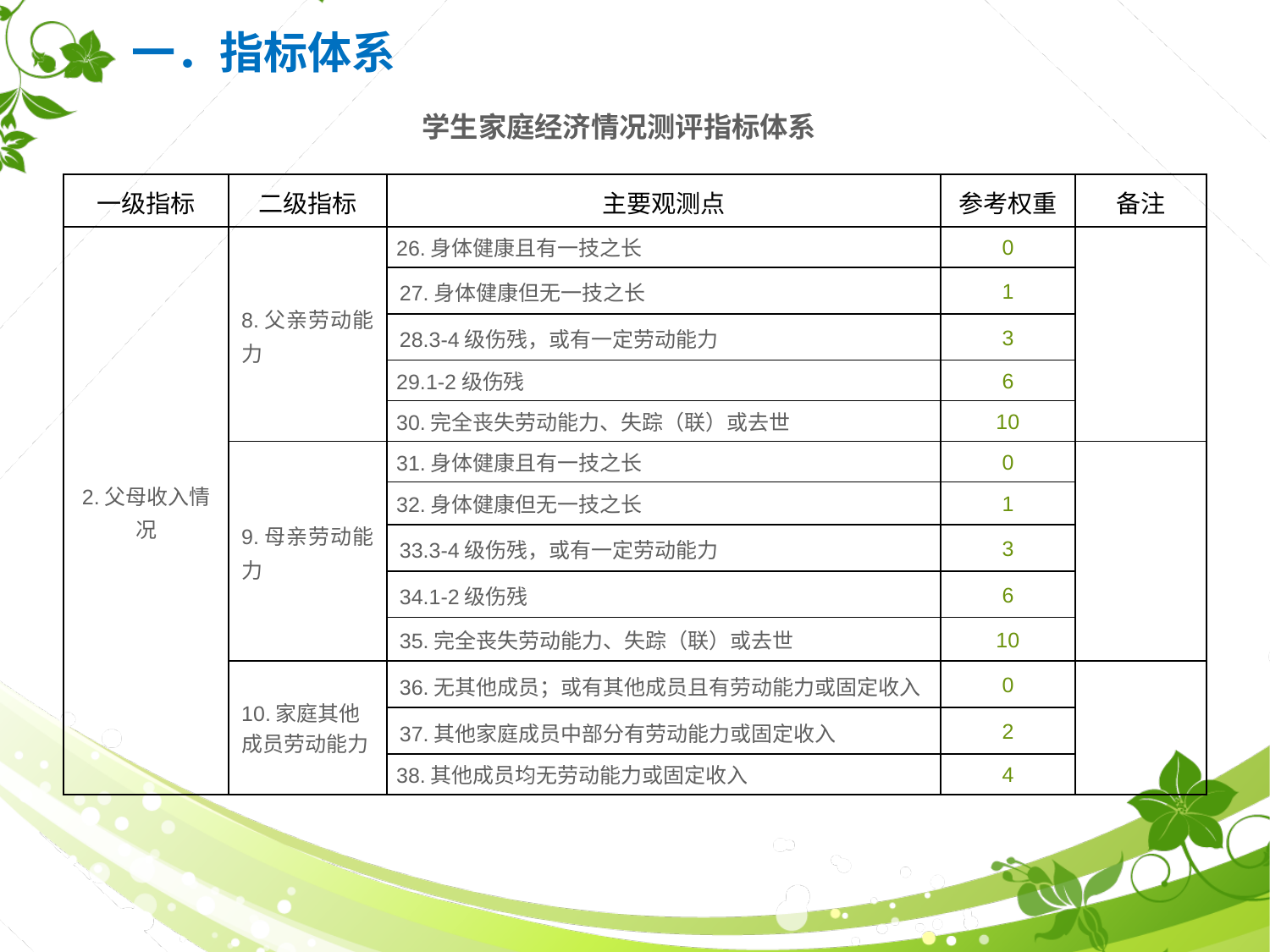

一．指标体系
学生家庭经济情况测评指标体系
| 一级指标 | 二级指标 | 主要观测点 | 参考权重 | 备注 |
| --- | --- | --- | --- | --- |
| 2.父母收入情况 | 8.父亲劳动能力 | 26.身体健康且有一技之长 | 0 |  |
|  |  | 27.身体健康但无一技之长 | 1 |  |
|  |  | 28.3-4级伤残，或有一定劳动能力 | 3 |  |
|  |  | 29.1-2级伤残 | 6 |  |
|  |  | 30.完全丧失劳动能力、失踪（联）或去世 | 10 |  |
|  | 9.母亲劳动能力 | 31.身体健康且有一技之长 | 0 |  |
|  |  | 32.身体健康但无一技之长 | 1 |  |
|  |  | 33.3-4级伤残，或有一定劳动能力 | 3 |  |
|  |  | 34.1-2级伤残 | 6 |  |
|  |  | 35.完全丧失劳动能力、失踪（联）或去世 | 10 |  |
|  | 10.家庭其他成员劳动能力 | 36.无其他成员；或有其他成员且有劳动能力或固定收入 | 0 |  |
|  |  | 37.其他家庭成员中部分有劳动能力或固定收入 | 2 |  |
|  |  | 38.其他成员均无劳动能力或固定收入 | 4 |  |